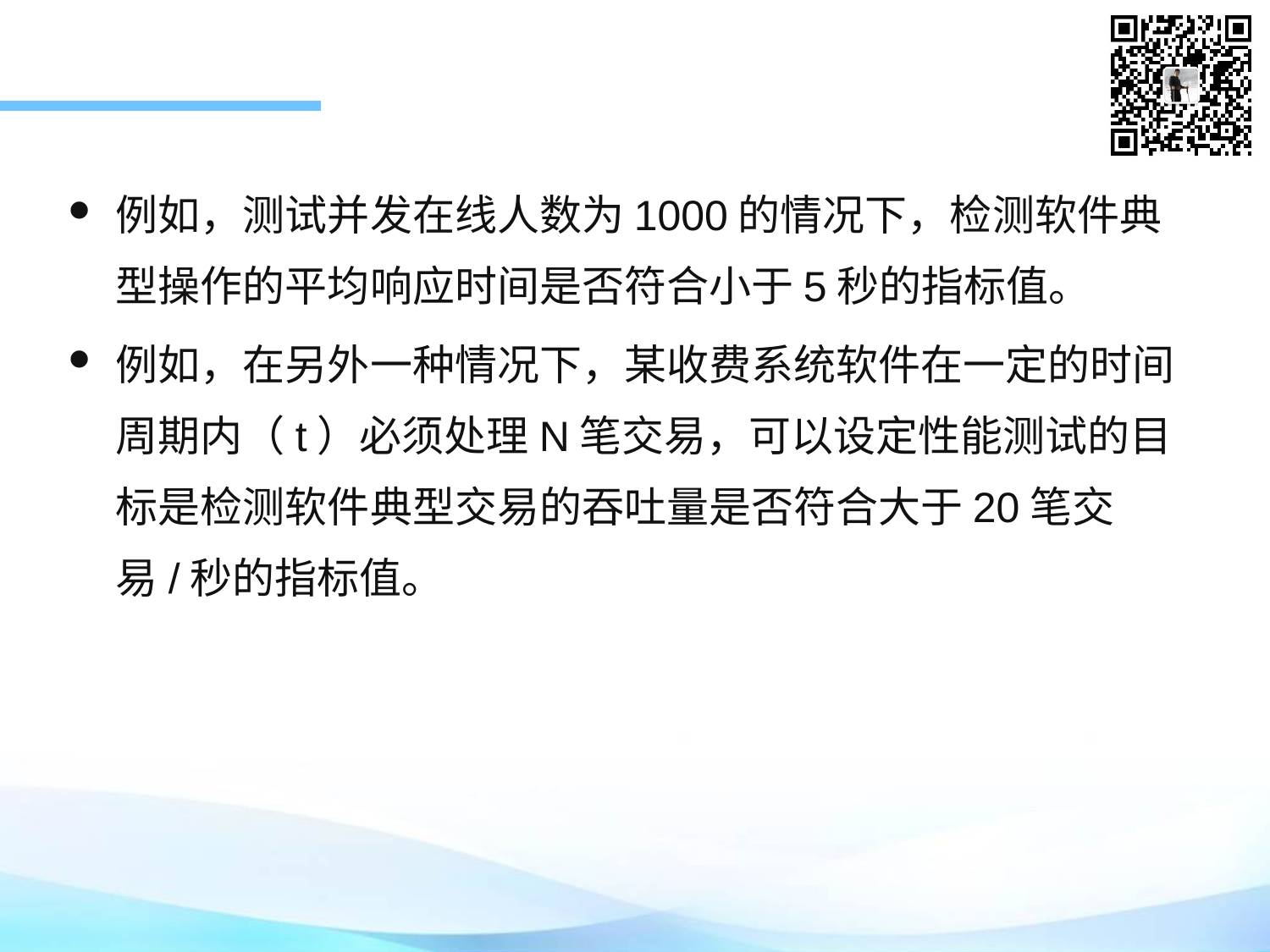

例如，测试并发在线人数为1000的情况下，检测软件典型操作的平均响应时间是否符合小于5秒的指标值。
例如，在另外一种情况下，某收费系统软件在一定的时间周期内（t）必须处理N笔交易，可以设定性能测试的目标是检测软件典型交易的吞吐量是否符合大于20笔交易/秒的指标值。